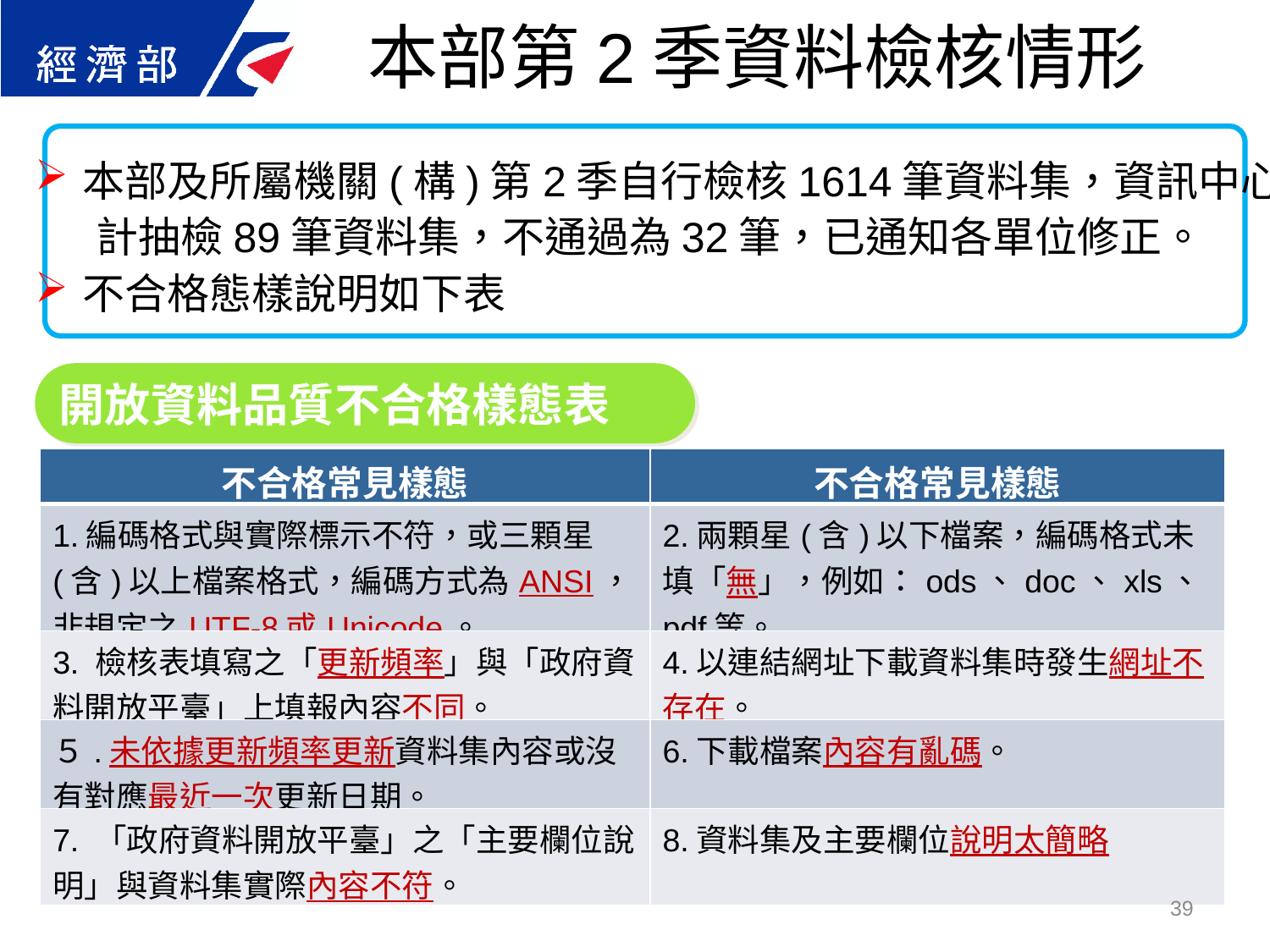

本部第2季資料檢核情形

本部及所屬機關(構)第2季自行檢核1614筆資料集，資訊中心
計抽檢89筆資料集，不通過為32筆，已通知各單位修正。
不合格態樣說明如下表
開放資料品質不合格樣態表
| 不合格常見樣態 | 不合格常見樣態 |
| --- | --- |
| 1.編碼格式與實際標示不符，或三顆星(含)以上檔案格式，編碼方式為ANSI，非規定之UTF-8或Unicode。 | 2.兩顆星(含)以下檔案，編碼格式未填「無」，例如：ods、doc、xls、pdf等。 |
| 3. 檢核表填寫之「更新頻率」與「政府資料開放平臺」上填報內容不同。 | 4.以連結網址下載資料集時發生網址不存在。 |
| ５.未依據更新頻率更新資料集內容或沒有對應最近一次更新日期。 | 6.下載檔案內容有亂碼。 |
| 7. 「政府資料開放平臺」之「主要欄位說明」與資料集實際內容不符。 | 8.資料集及主要欄位說明太簡略 |
39